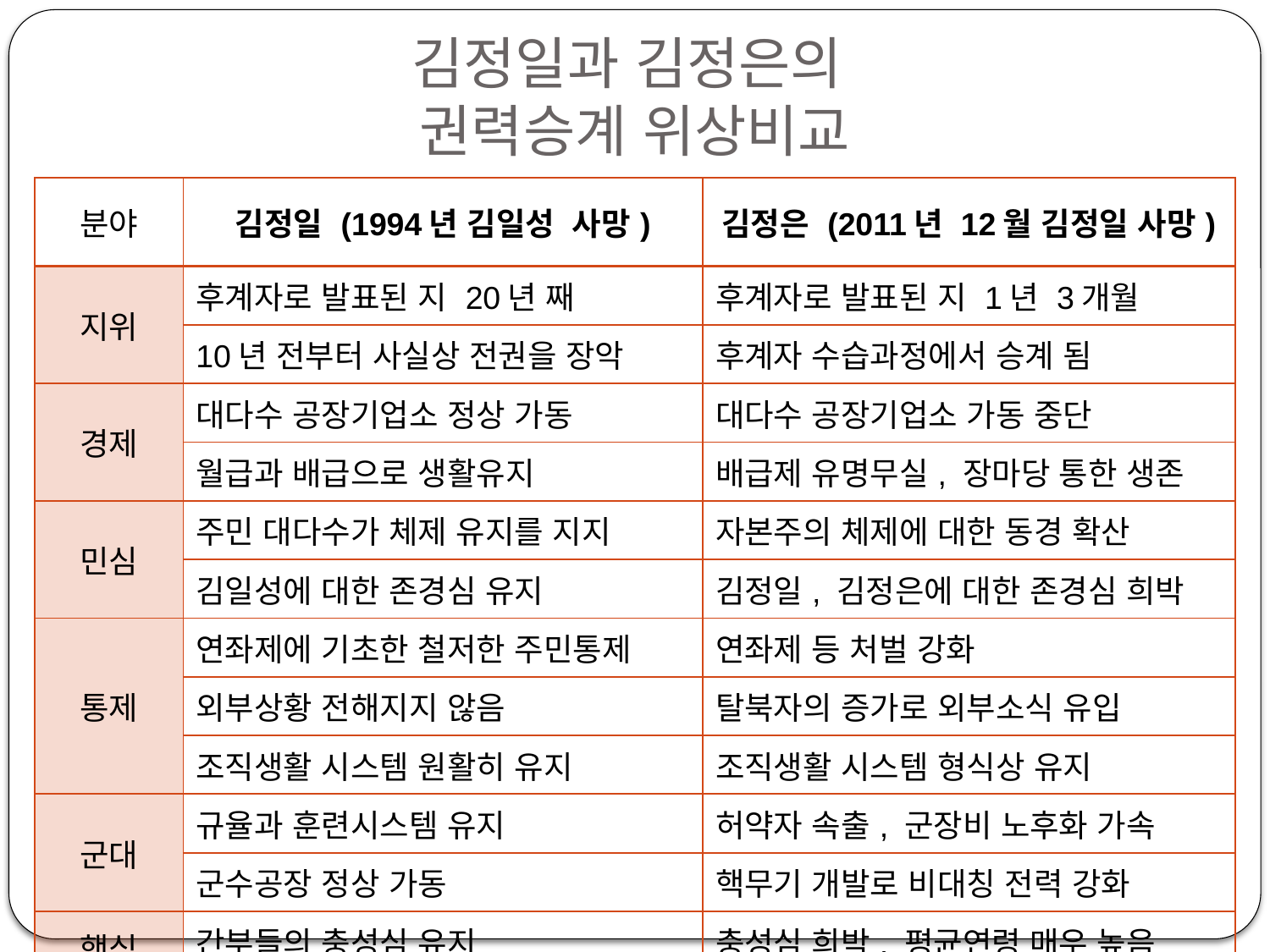

# 김정일과 김정은의 권력승계 위상비교
| 분야 | 김정일 (1994년 김일성 사망) | 김정은 (2011년 12월 김정일 사망) |
| --- | --- | --- |
| 지위 | 후계자로 발표된 지 20년 째 | 후계자로 발표된 지 1년 3개월 |
|  | 10년 전부터 사실상 전권을 장악 | 후계자 수습과정에서 승계 됨 |
| 경제 | 대다수 공장기업소 정상 가동 | 대다수 공장기업소 가동 중단 |
|  | 월급과 배급으로 생활유지 | 배급제 유명무실, 장마당 통한 생존 |
| 민심 | 주민 대다수가 체제 유지를 지지 | 자본주의 체제에 대한 동경 확산 |
|  | 김일성에 대한 존경심 유지 | 김정일, 김정은에 대한 존경심 희박 |
| 통제 | 연좌제에 기초한 철저한 주민통제 | 연좌제 등 처벌 강화 |
|  | 외부상황 전해지지 않음 | 탈북자의 증가로 외부소식 유입 |
|  | 조직생활 시스템 원활히 유지 | 조직생활 시스템 형식상 유지 |
| 군대 | 규율과 훈련시스템 유지 | 허약자 속출, 군장비 노후화 가속 |
|  | 군수공장 정상 가동 | 핵무기 개발로 비대칭 전력 강화 |
| 핵심 간부 | 간부들의 충성심 유지 | 충성심 희박, 평균연령 매우 높음 |
|  | 부패수준 심각하지 않음 | 부패수준 세계 상위권 |